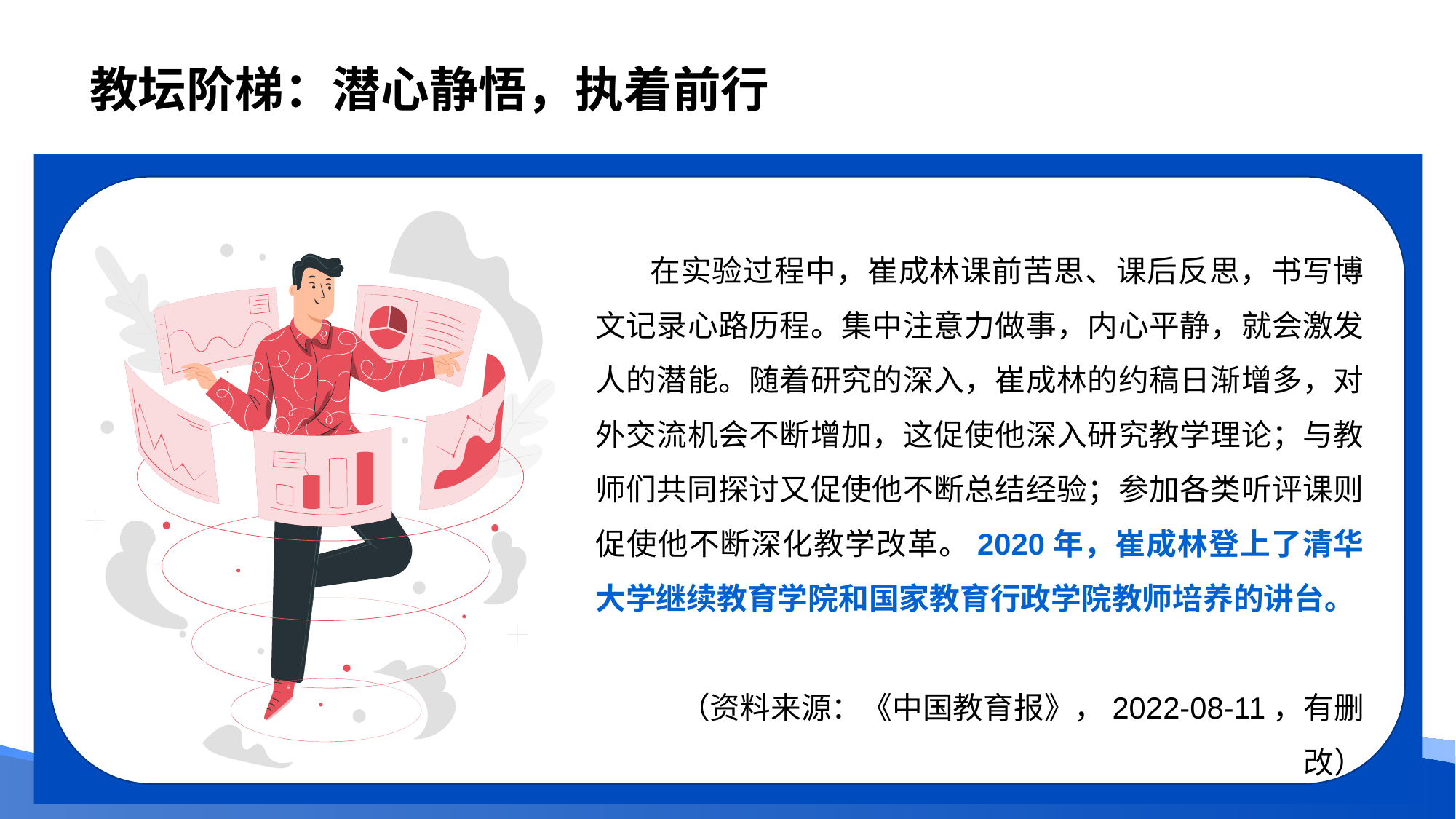

# 教坛阶梯：潜心静悟，执着前行

在实验过程中，崔成林课前苦思、课后反思，书写博文记录心路历程。集中注意力做事，内心平静，就会激发人的潜能。随着研究的深入，崔成林的约稿日渐增多，对外交流机会不断增加，这促使他深入研究教学理论；与教师们共同探讨又促使他不断总结经验；参加各类听评课则促使他不断深化教学改革。2020年，崔成林登上了清华大学继续教育学院和国家教育行政学院教师培养的讲台。

（资料来源：《中国教育报》，2022-08-11，有删改）